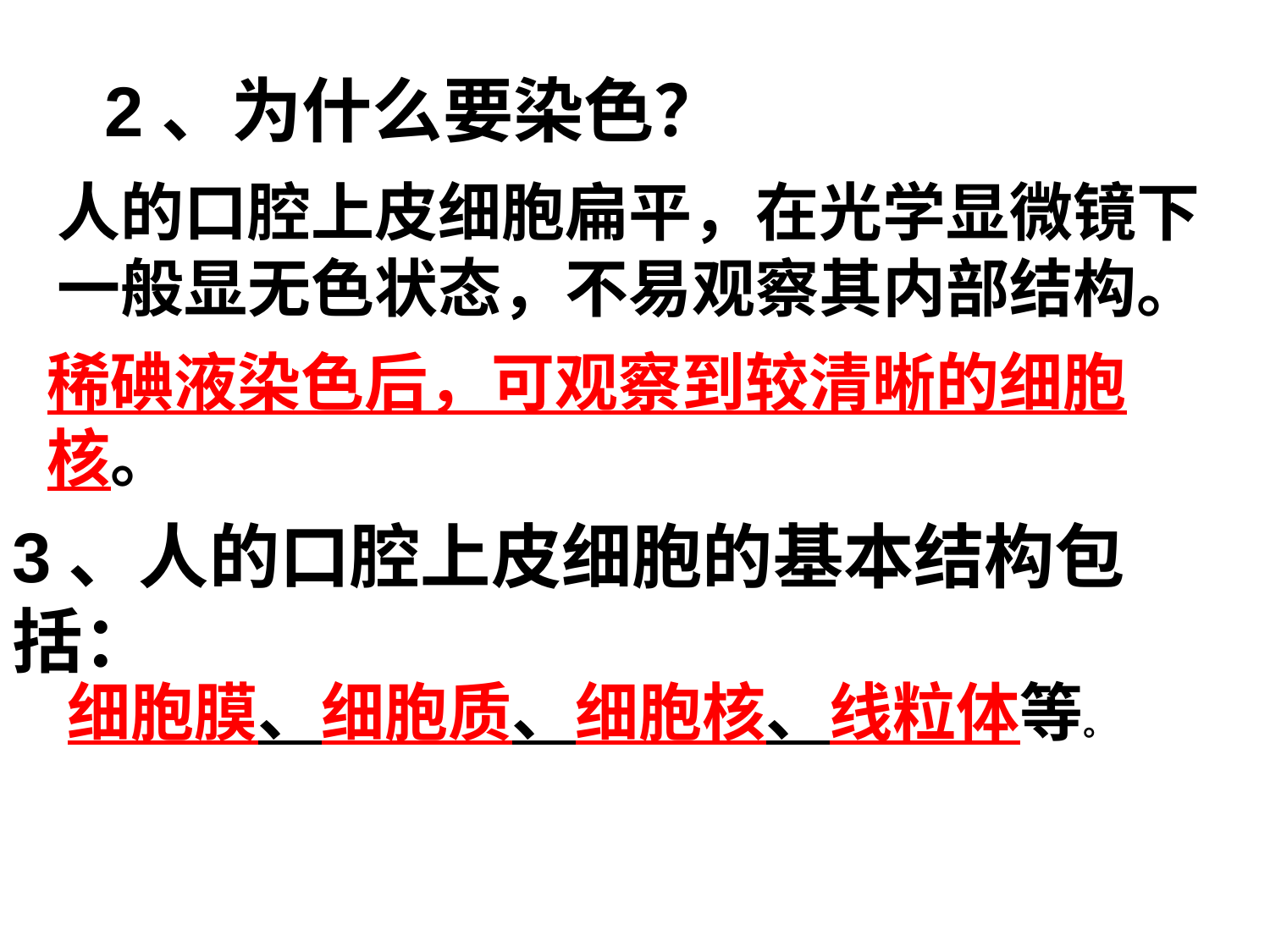

# 2、为什么要染色？
人的口腔上皮细胞扁平，在光学显微镜下一般显无色状态，不易观察其内部结构。

稀碘液染色后，可观察到较清晰的细胞核。

3、人的口腔上皮细胞的基本结构包括：
细胞膜、细胞质、细胞核、线粒体等。